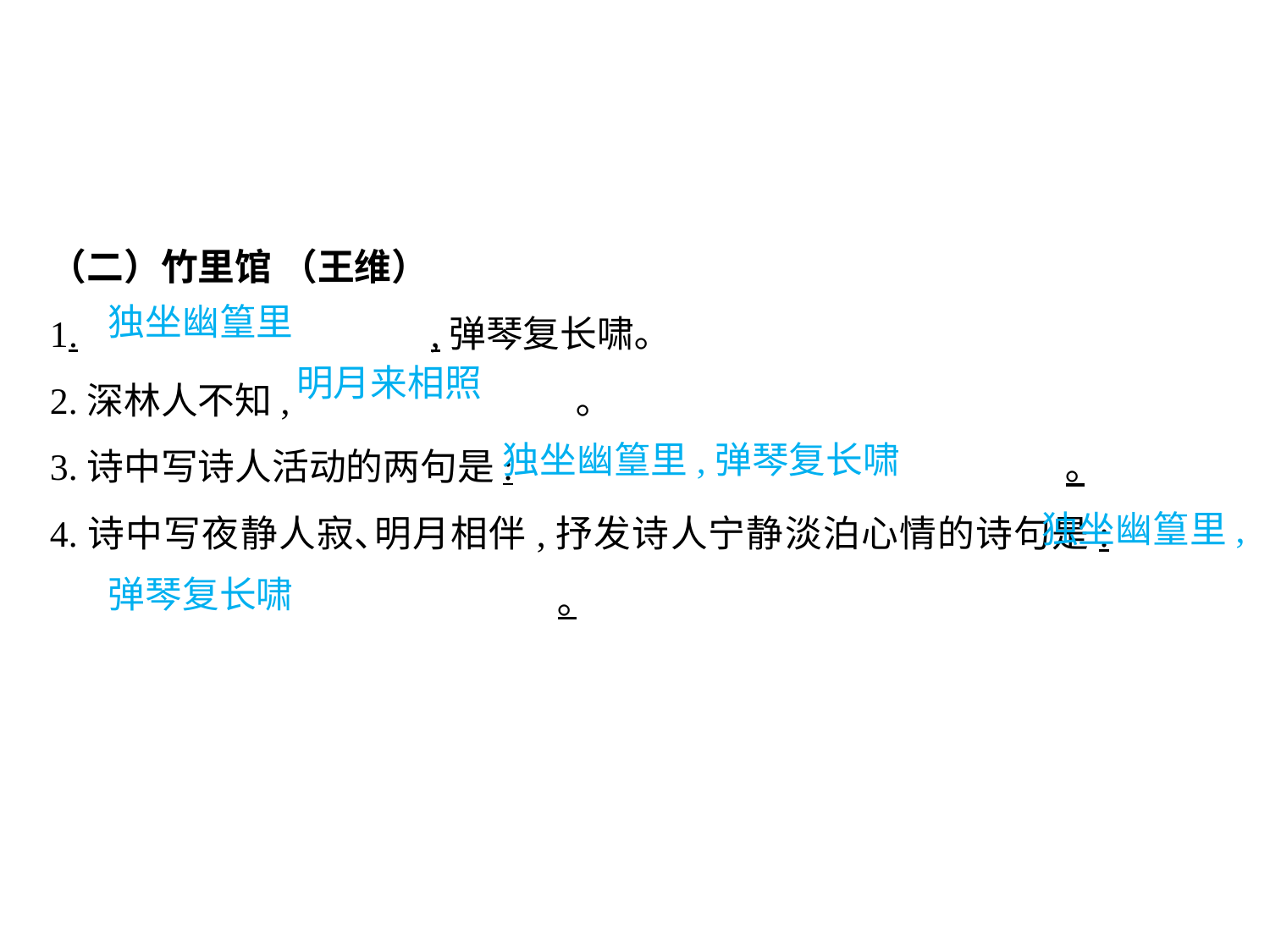

（二）竹里馆 （王维）
1.			,弹琴复长啸｡
2.深林人不知,			 ｡
3.诗中写诗人活动的两句是:					｡
4.诗中写夜静人寂､明月相伴,抒发诗人宁静淡泊心情的诗句是:					｡
独坐幽篁里
明月来相照
独坐幽篁里,弹琴复长啸
独坐幽篁里,
弹琴复长啸